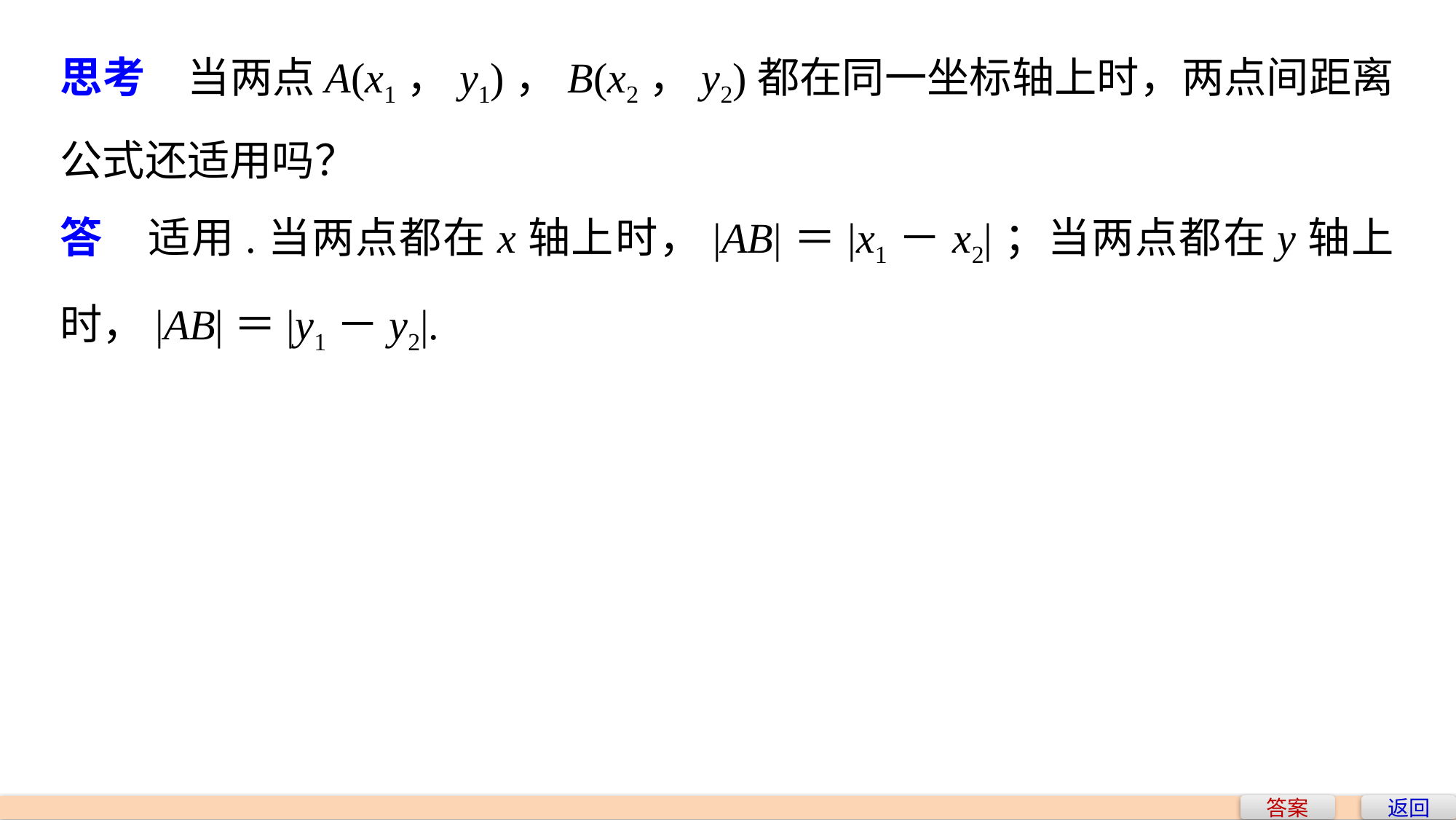

思考　当两点A(x1，y1)，B(x2，y2)都在同一坐标轴上时，两点间距离公式还适用吗？
答　适用.当两点都在x轴上时，|AB|＝|x1－x2|；当两点都在y轴上时，|AB|＝|y1－y2|.
答案
返回